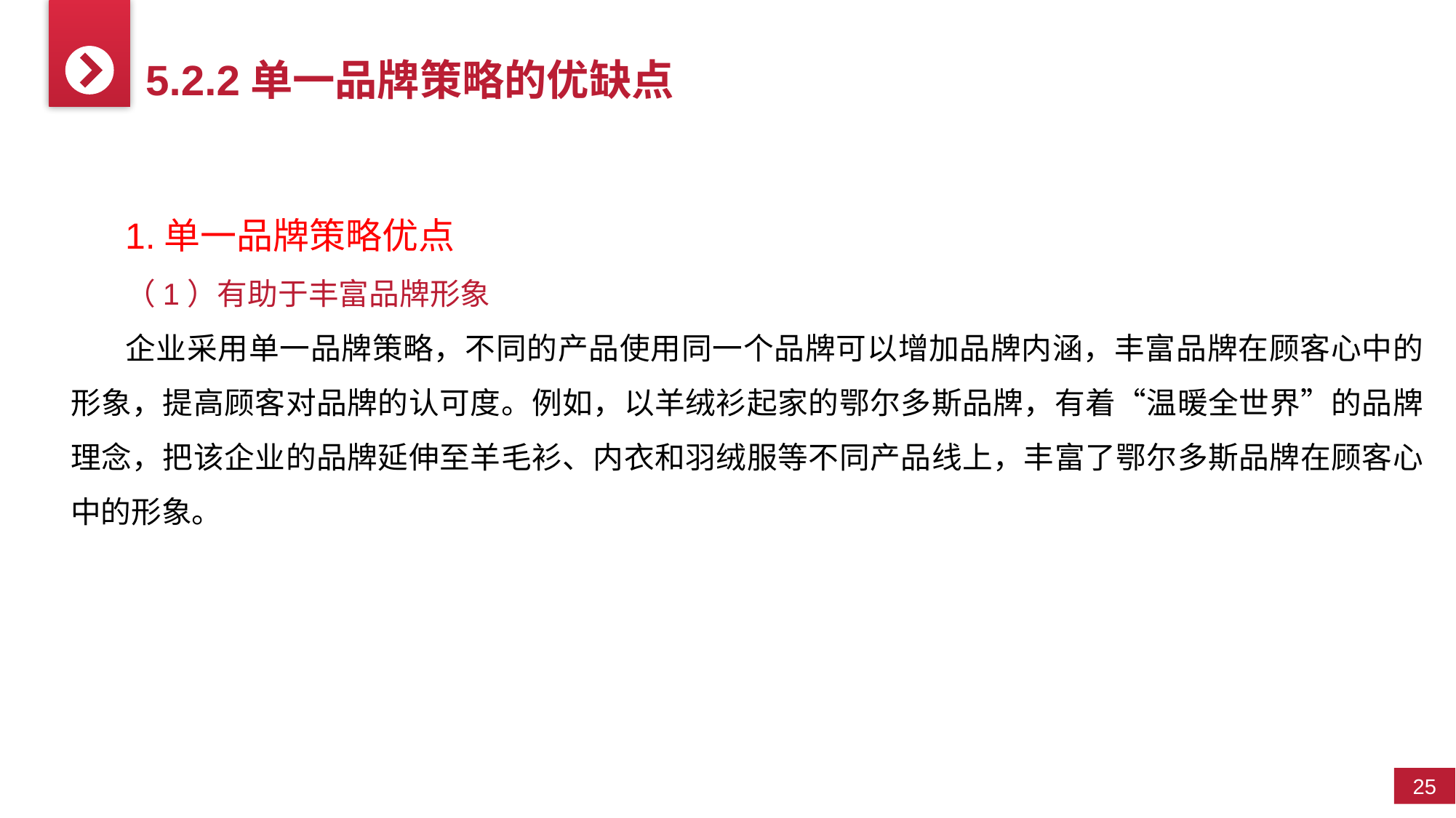

5.2.2单一品牌策略的优缺点
1.单一品牌策略优点
（1）有助于丰富品牌形象
企业采用单一品牌策略，不同的产品使用同一个品牌可以增加品牌内涵，丰富品牌在顾客心中的形象，提高顾客对品牌的认可度。例如，以羊绒衫起家的鄂尔多斯品牌，有着“温暖全世界”的品牌理念，把该企业的品牌延伸至羊毛衫、内衣和羽绒服等不同产品线上，丰富了鄂尔多斯品牌在顾客心中的形象。